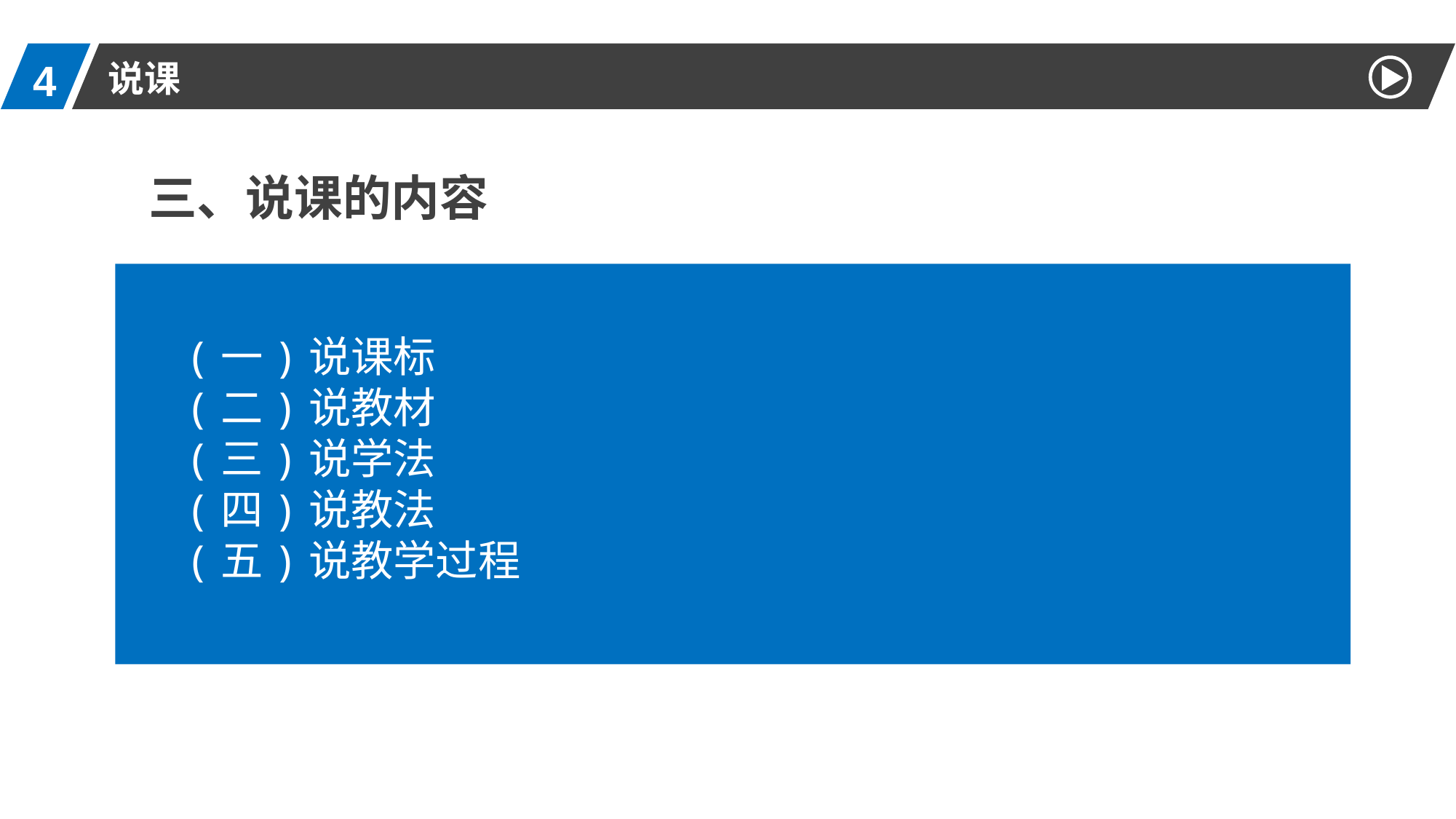

4
说课

 三、说课的内容

(一)说课标
(二)说教材
(三)说学法
(四)说教法
(五)说教学过程